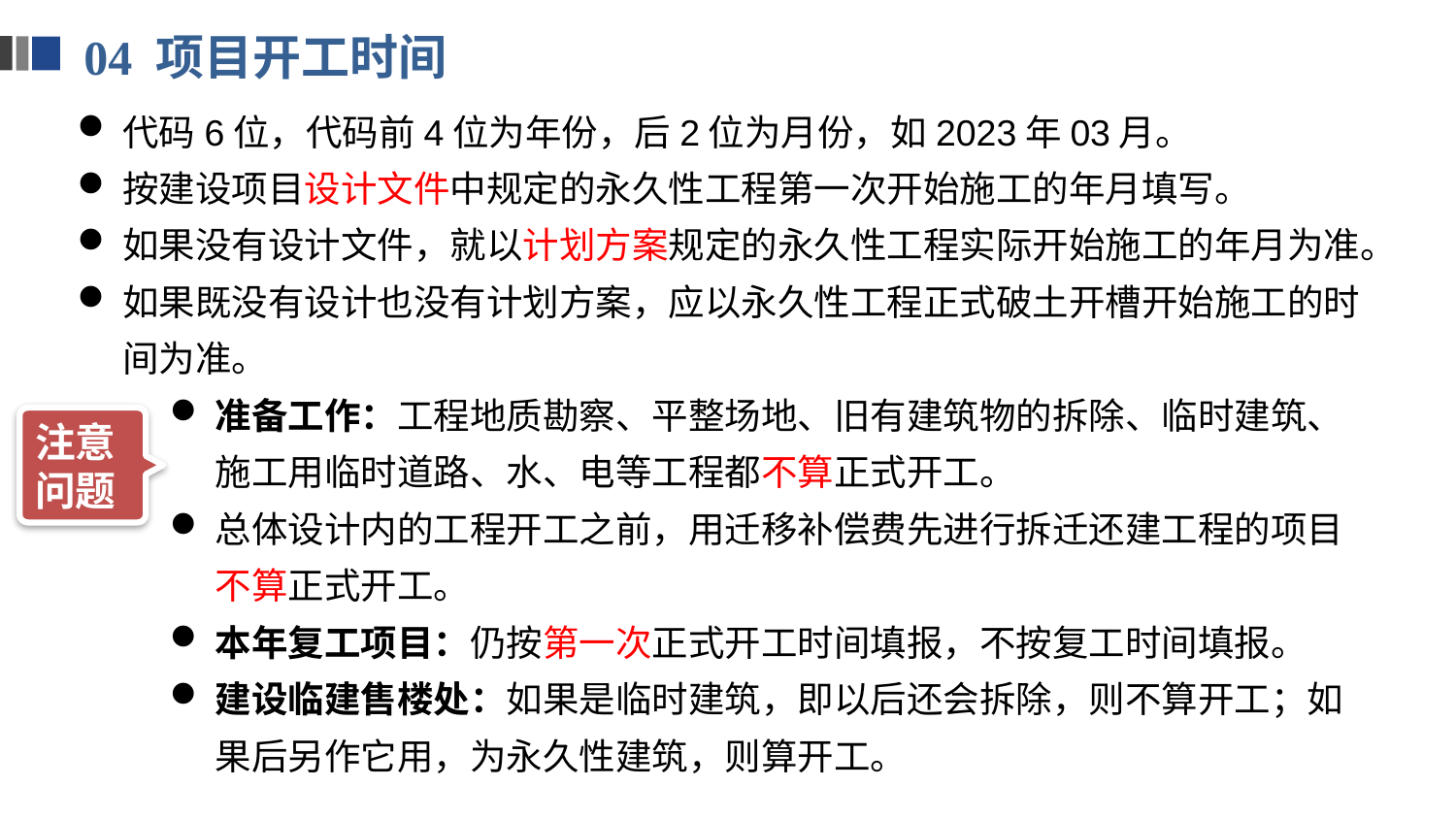

04 项目开工时间

代码6位，代码前4位为年份，后2位为月份，如2023年03月。
按建设项目设计文件中规定的永久性工程第一次开始施工的年月填写。
如果没有设计文件，就以计划方案规定的永久性工程实际开始施工的年月为准。
如果既没有设计也没有计划方案，应以永久性工程正式破土开槽开始施工的时间为准。

准备工作：工程地质勘察、平整场地、旧有建筑物的拆除、临时建筑、施工用临时道路、水、电等工程都不算正式开工。
总体设计内的工程开工之前，用迁移补偿费先进行拆迁还建工程的项目不算正式开工。
本年复工项目：仍按第一次正式开工时间填报，不按复工时间填报。
建设临建售楼处：如果是临时建筑，即以后还会拆除，则不算开工；如果后另作它用，为永久性建筑，则算开工。

注意问题
历史
现状